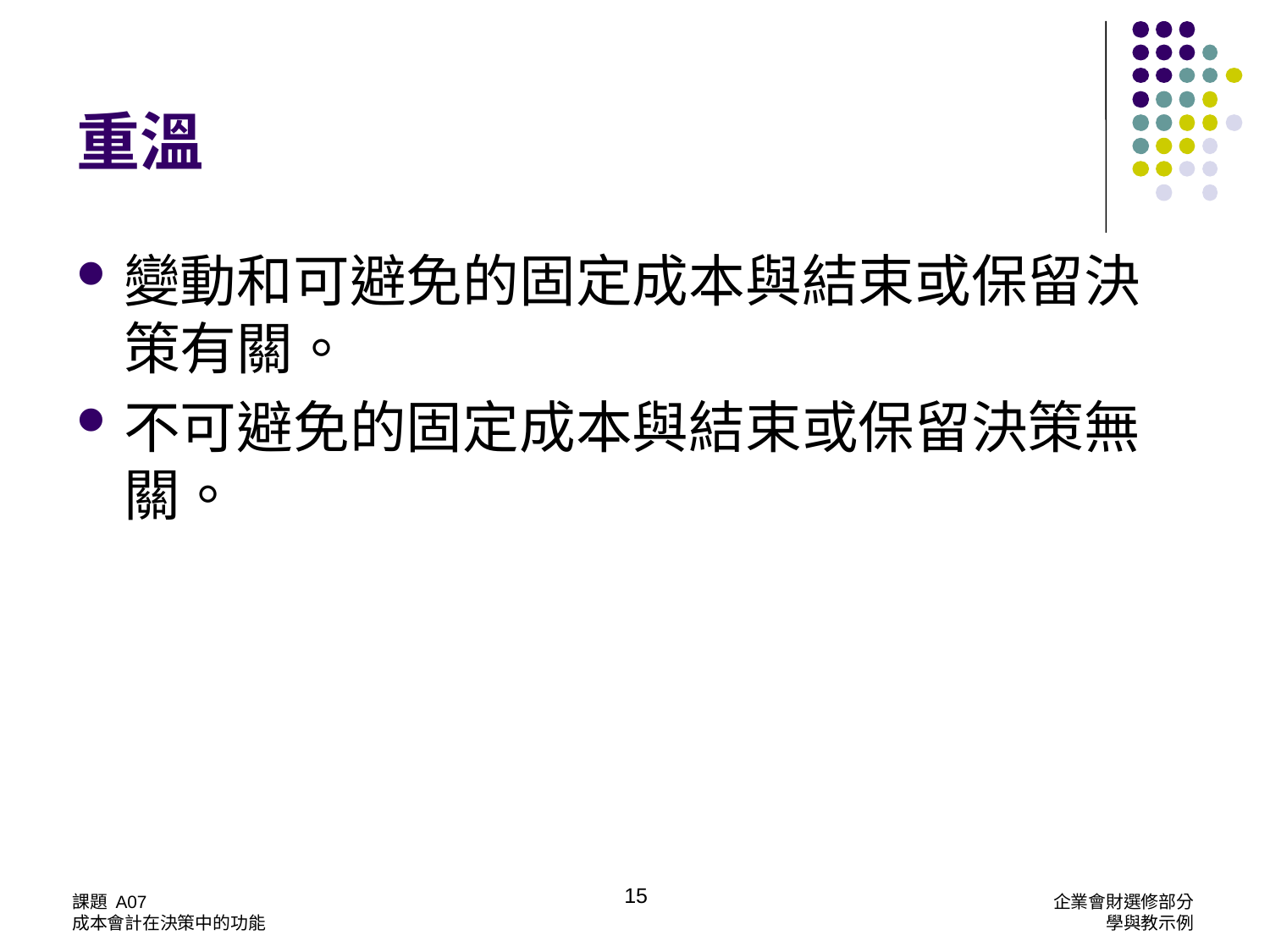

變動和可避免的固定成本與結束或保留決策有關。
不可避免的固定成本與結束或保留決策無關。
重溫

15